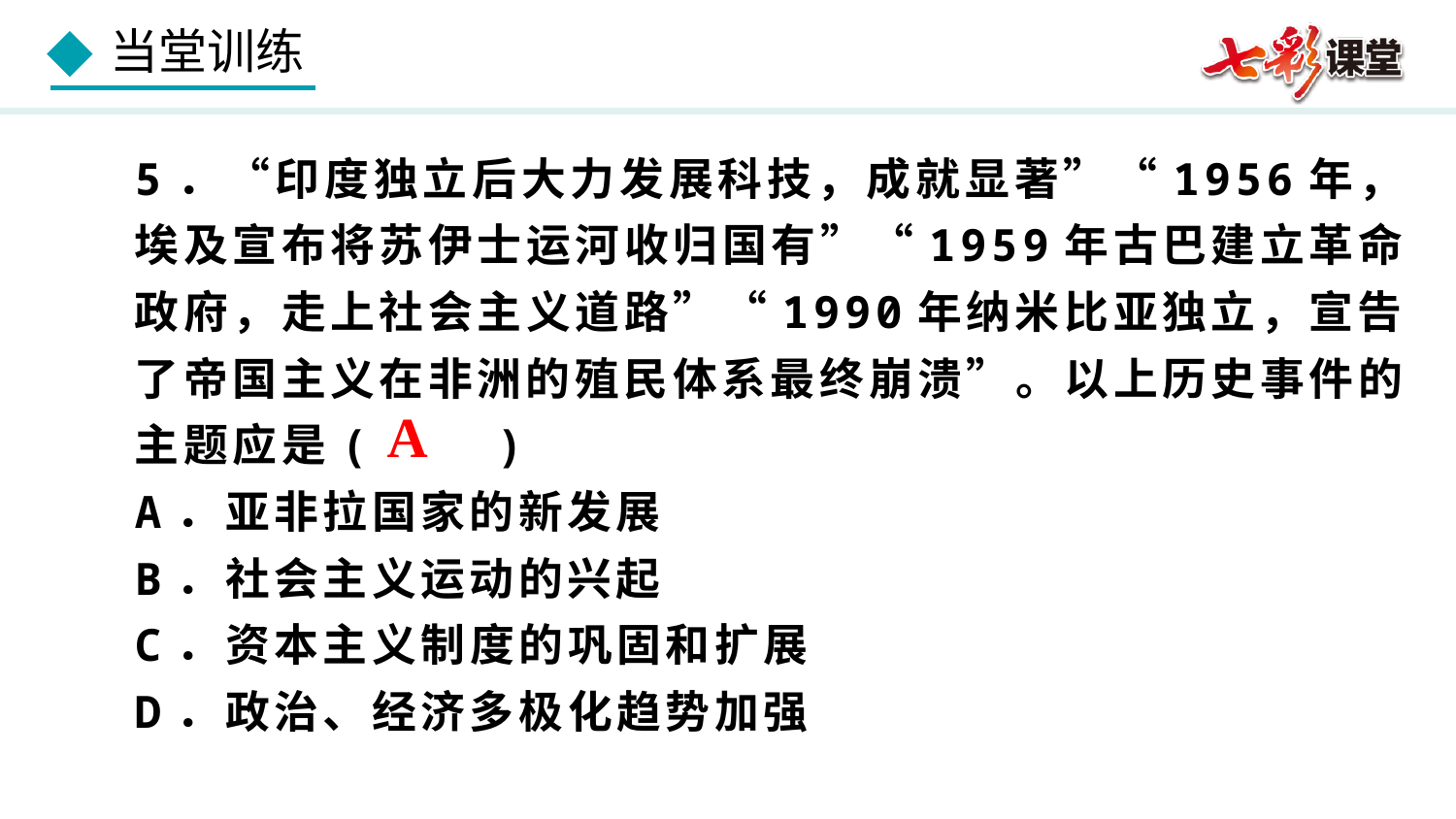

5．“印度独立后大力发展科技，成就显著”“1956年，埃及宣布将苏伊士运河收归国有”“1959年古巴建立革命政府，走上社会主义道路”“1990年纳米比亚独立，宣告了帝国主义在非洲的殖民体系最终崩溃”。以上历史事件的主题应是(    )
A．亚非拉国家的新发展
B．社会主义运动的兴起
C．资本主义制度的巩固和扩展
D．政治、经济多极化趋势加强

A